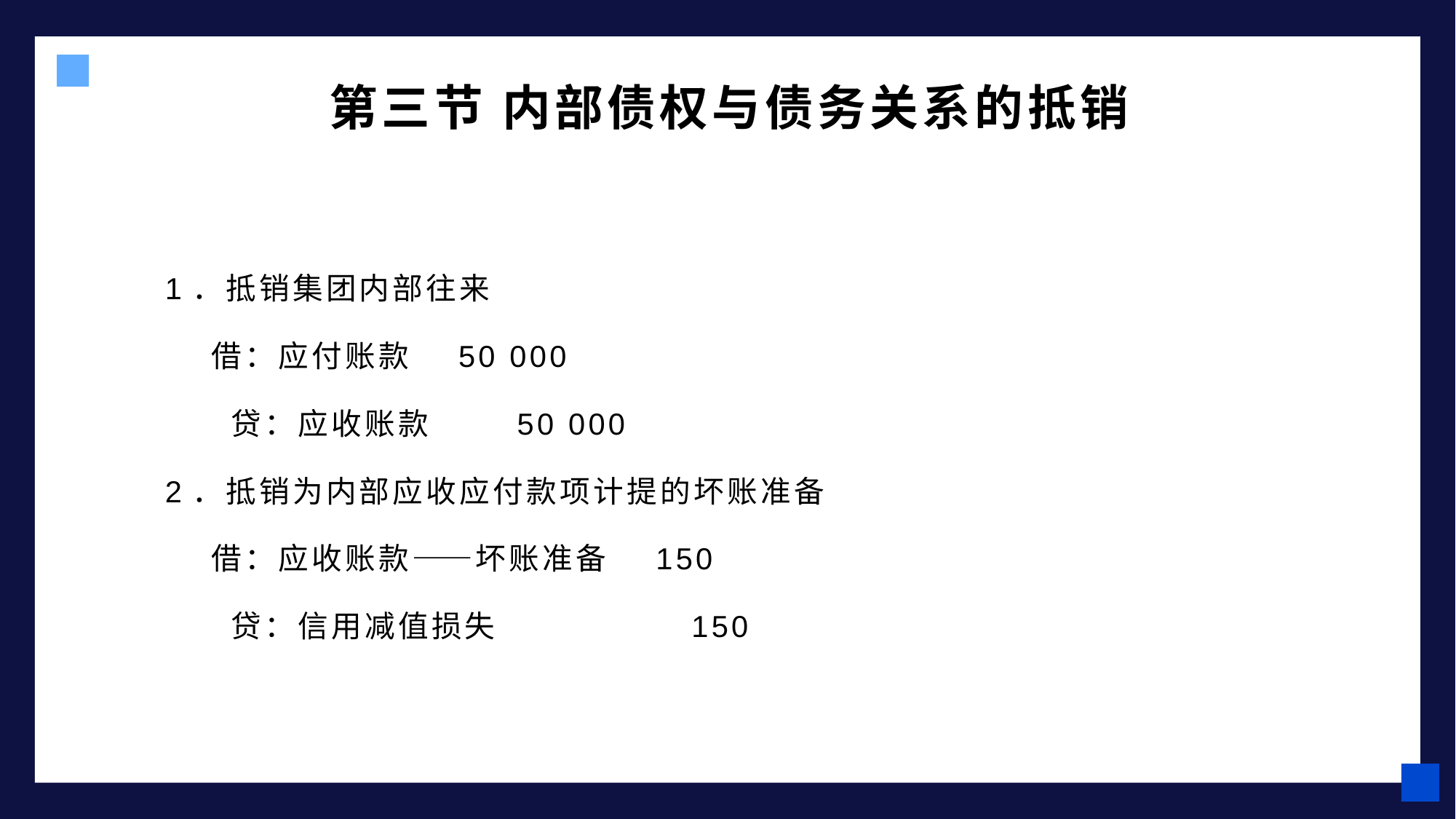

第三节 内部债权与债务关系的抵销
1．抵销集团内部往来
    借：应付账款    50 000
      贷：应收账款        50 000
2．抵销为内部应收应付款项计提的坏账准备
    借：应收账款——坏账准备    150
      贷：信用减值损失                   150